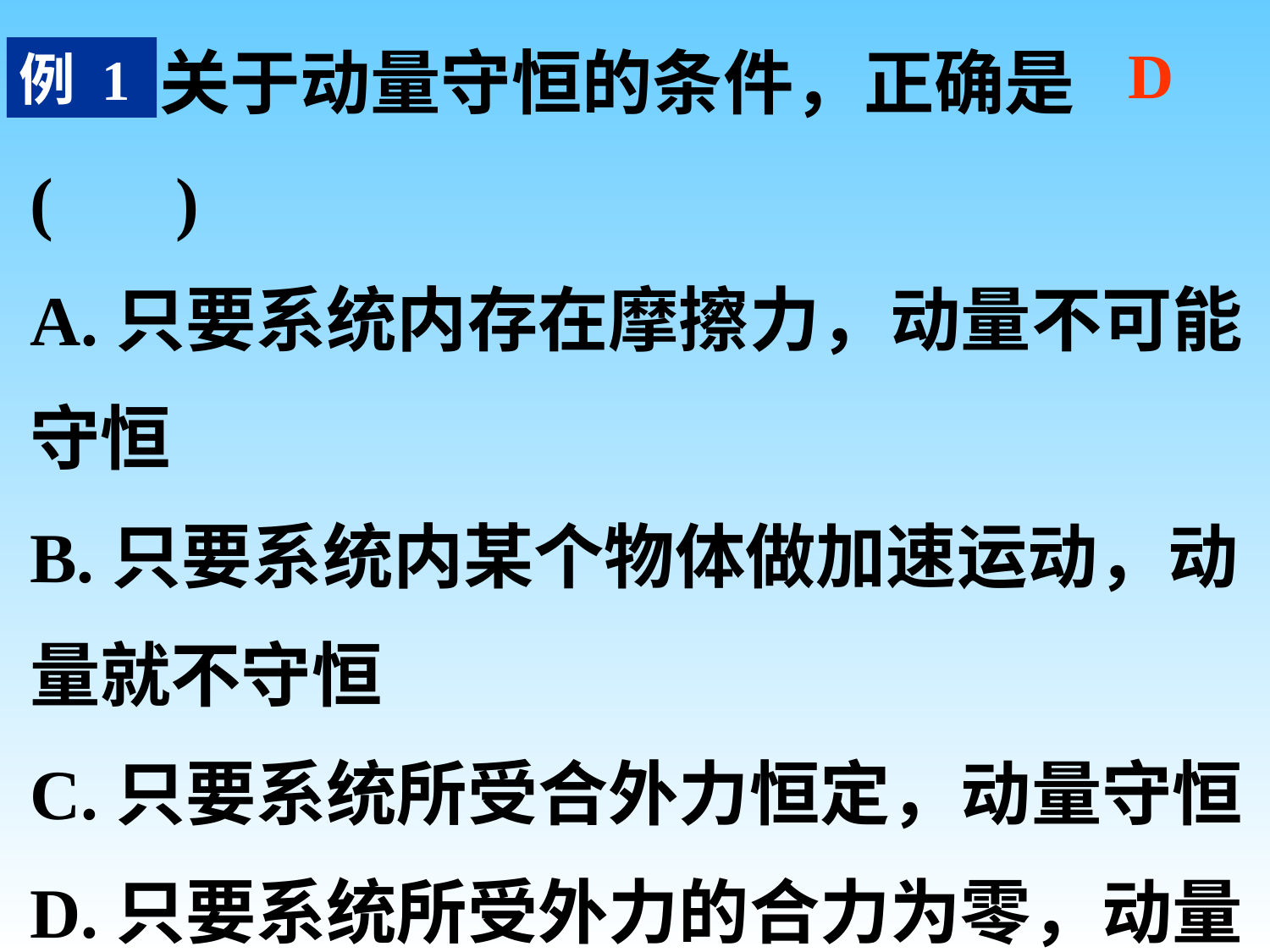

关于动量守恒的条件，正确是(       )
A.只要系统内存在摩擦力，动量不可能守恒
B.只要系统内某个物体做加速运动，动量就不守恒
C.只要系统所受合外力恒定，动量守恒
D.只要系统所受外力的合力为零，动量守恒
D
例 1